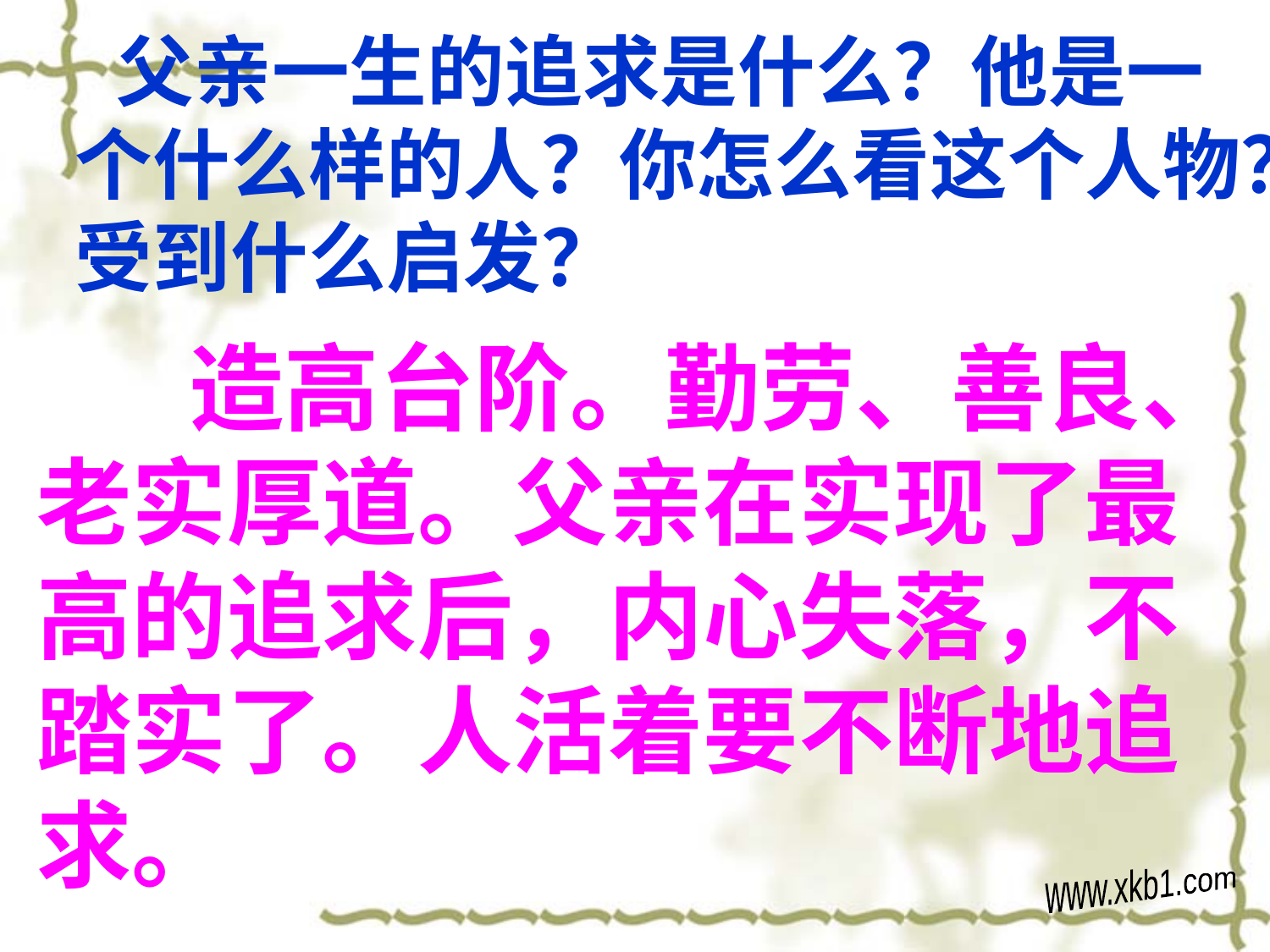

父亲一生的追求是什么？他是一个什么样的人？你怎么看这个人物？受到什么启发？
      造高台阶。勤劳、善良、老实厚道。父亲在实现了最高的追求后，内心失落，不踏实了。人活着要不断地追求。
www.xkb1.com